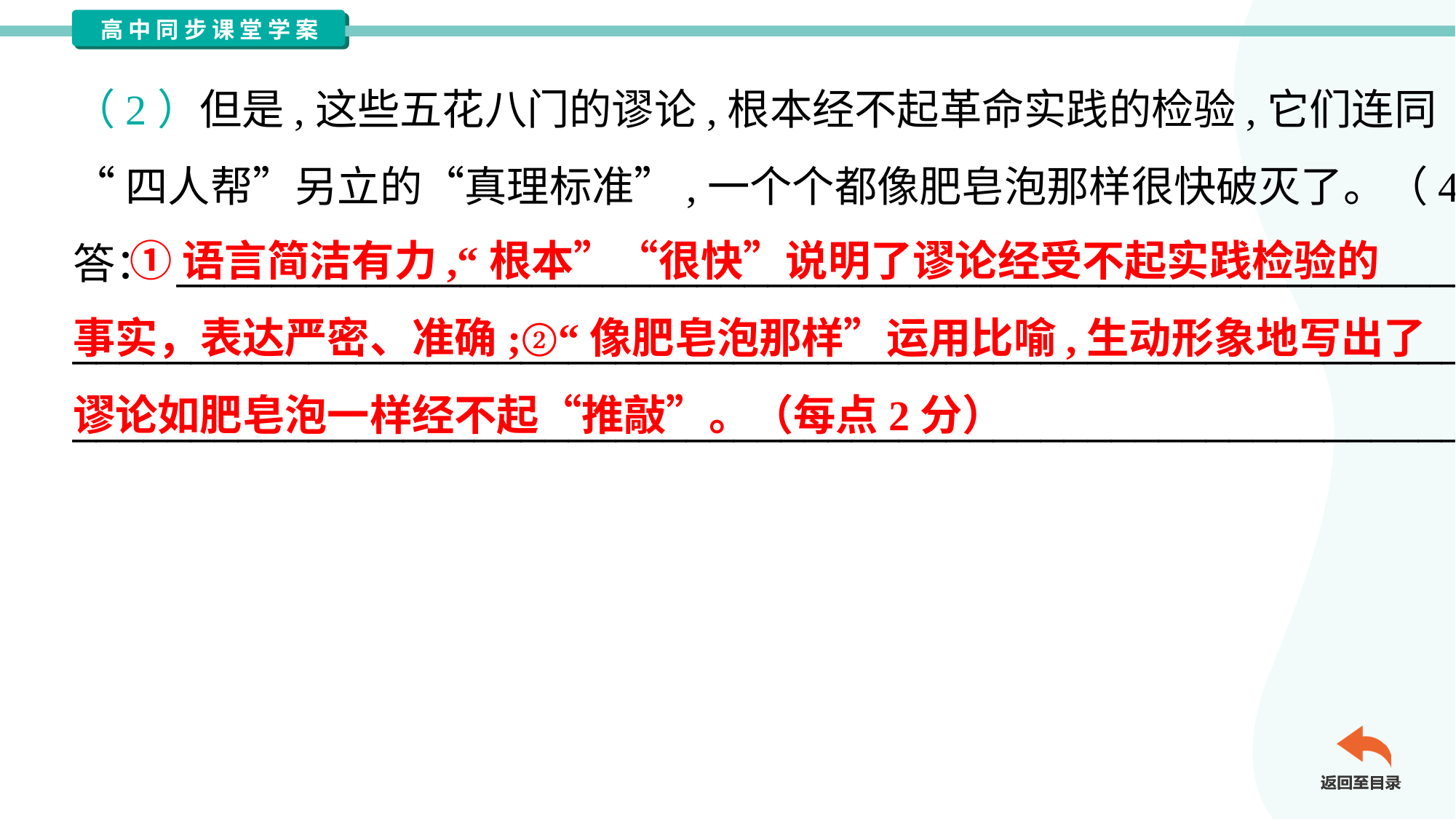

（2）但是,这些五花八门的谬论,根本经不起革命实践的检验,它们连同
“四人帮”另立的“真理标准”,一个个都像肥皂泡那样很快破灭了。（4分）
答： ________________________________________________________
_____________________________________________________________
_____________________________________________________________
      ①语言简洁有力,“根本”“很快”说明了谬论经受不起实践检验的
事实，表达严密、准确;②“像肥皂泡那样”运用比喻,生动形象地写出了
谬论如肥皂泡一样经不起“推敲”。（每点2分）